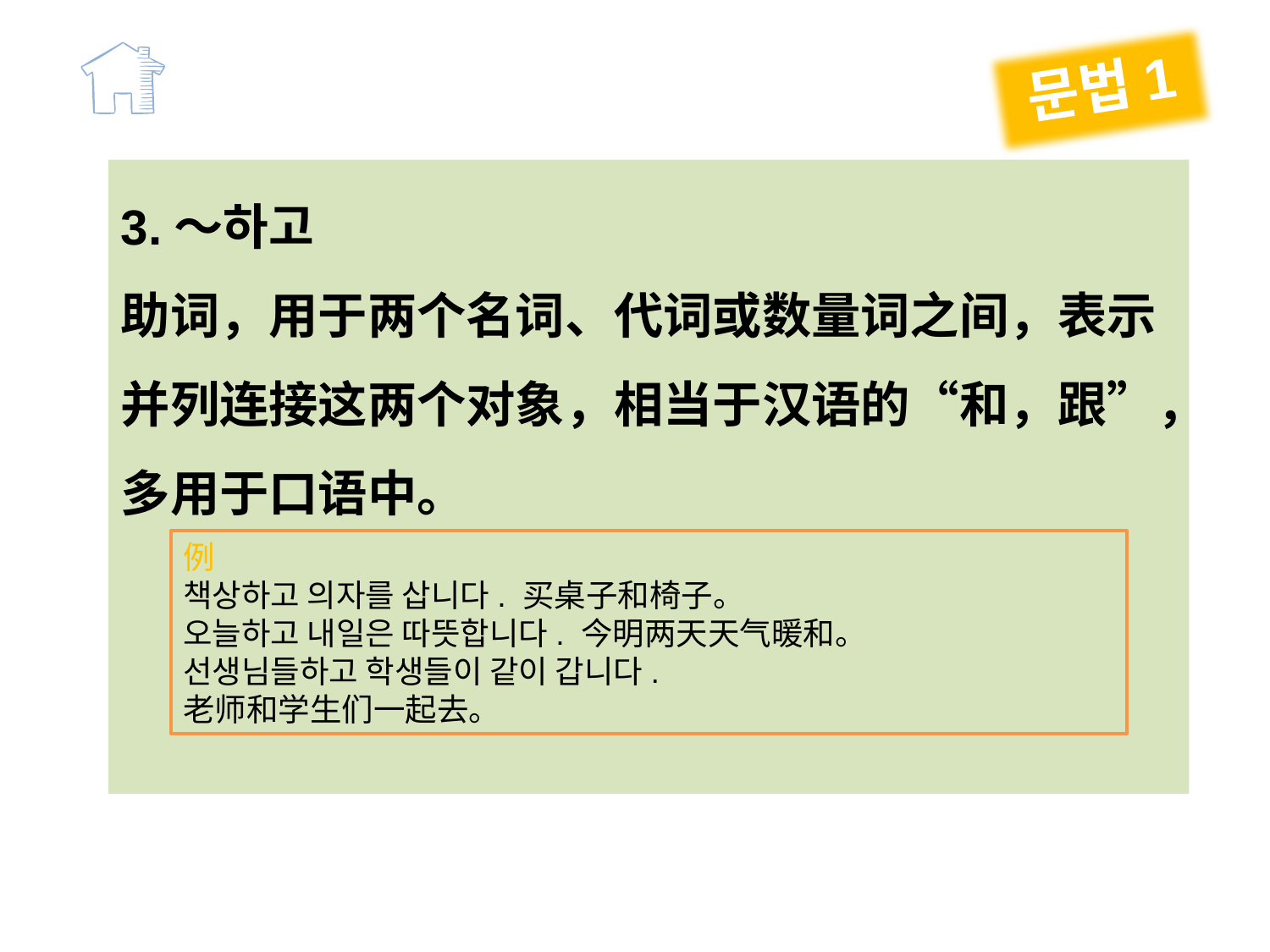

문법1

3.～하고
助词，用于两个名词、代词或数量词之间，表示并列连接这两个对象，相当于汉语的“和，跟”，多用于口语中。

例
책상하고 의자를 삽니다. 买桌子和椅子。
오늘하고 내일은 따뜻합니다. 今明两天天气暖和。
선생님들하고 학생들이 같이 갑니다.
老师和学生们一起去。